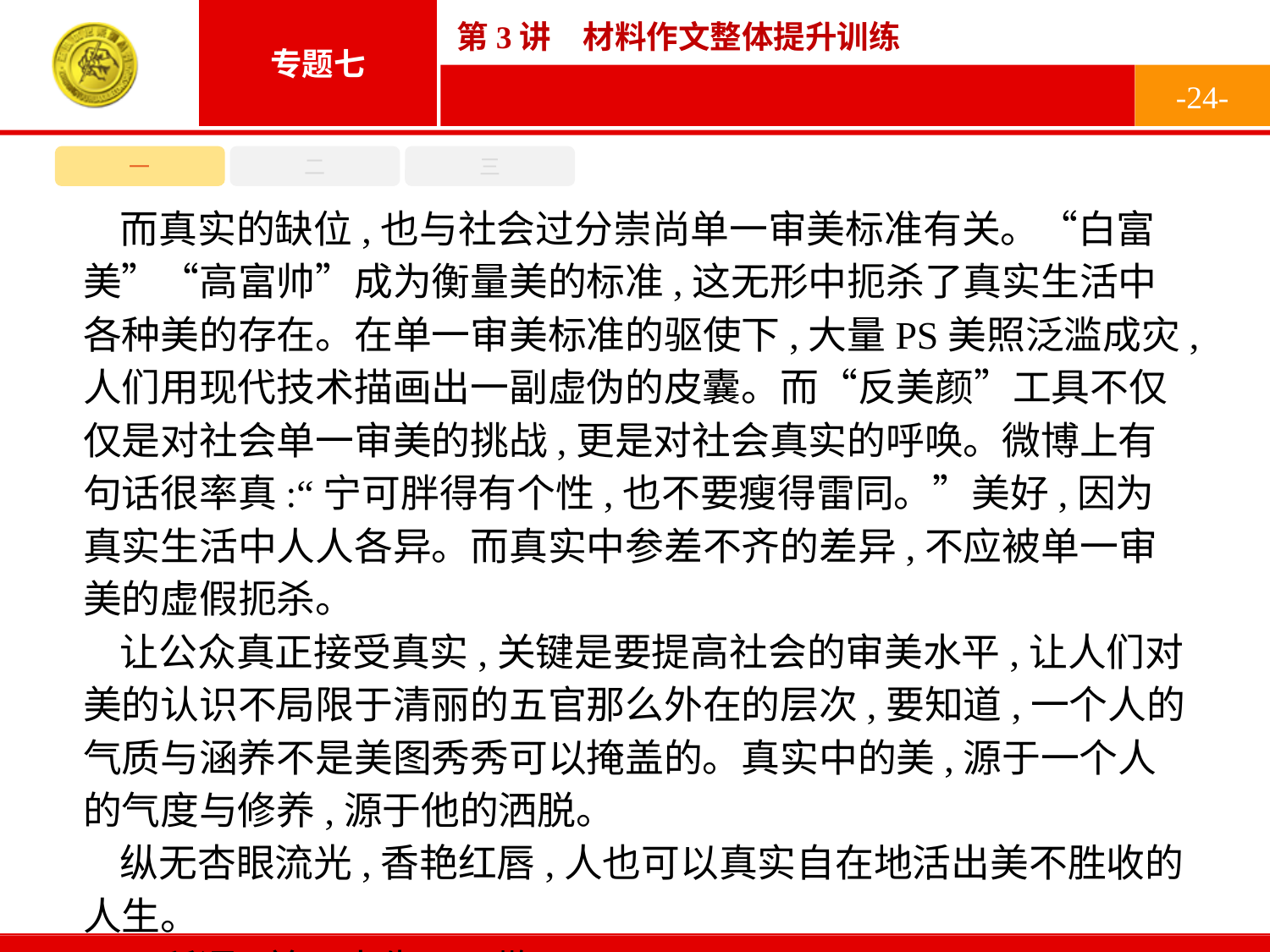

-24-
一
二
三
而真实的缺位,也与社会过分崇尚单一审美标准有关。“白富美”“高富帅”成为衡量美的标准,这无形中扼杀了真实生活中各种美的存在。在单一审美标准的驱使下,大量PS美照泛滥成灾,人们用现代技术描画出一副虚伪的皮囊。而“反美颜”工具不仅仅是对社会单一审美的挑战,更是对社会真实的呼唤。微博上有句话很率真:“宁可胖得有个性,也不要瘦得雷同。”美好,因为真实生活中人人各异。而真实中参差不齐的差异,不应被单一审美的虚假扼杀。
让公众真正接受真实,关键是要提高社会的审美水平,让人们对美的认识不局限于清丽的五官那么外在的层次,要知道,一个人的气质与涵养不是美图秀秀可以掩盖的。真实中的美,源于一个人的气度与修养,源于他的洒脱。
纵无杏眼流光,香艳红唇,人也可以真实自在地活出美不胜收的人生。
正所谓,美丽人生不可欺。